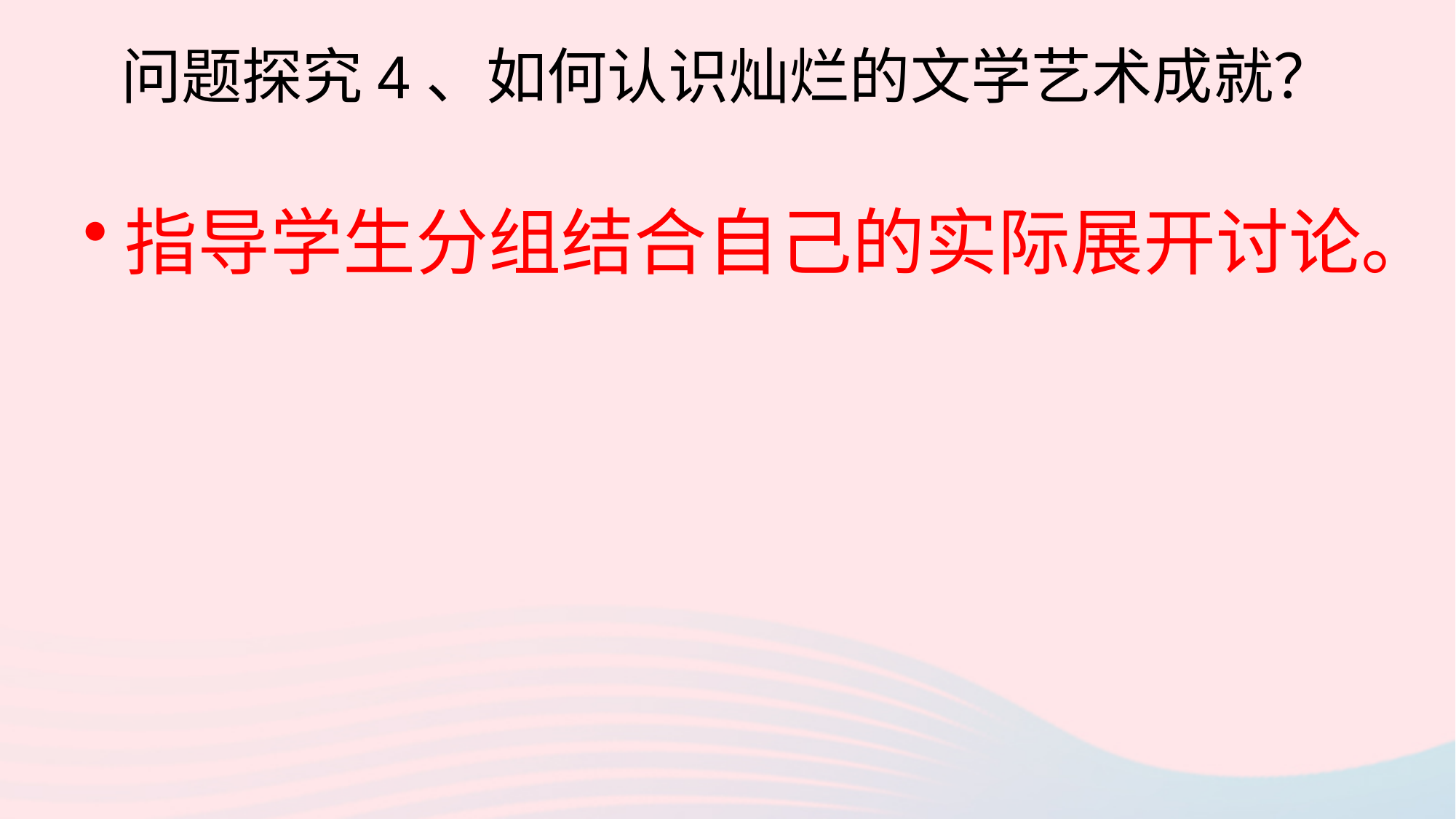

# 问题探究4、如何认识灿烂的文学艺术成就？
指导学生分组结合自己的实际展开讨论。